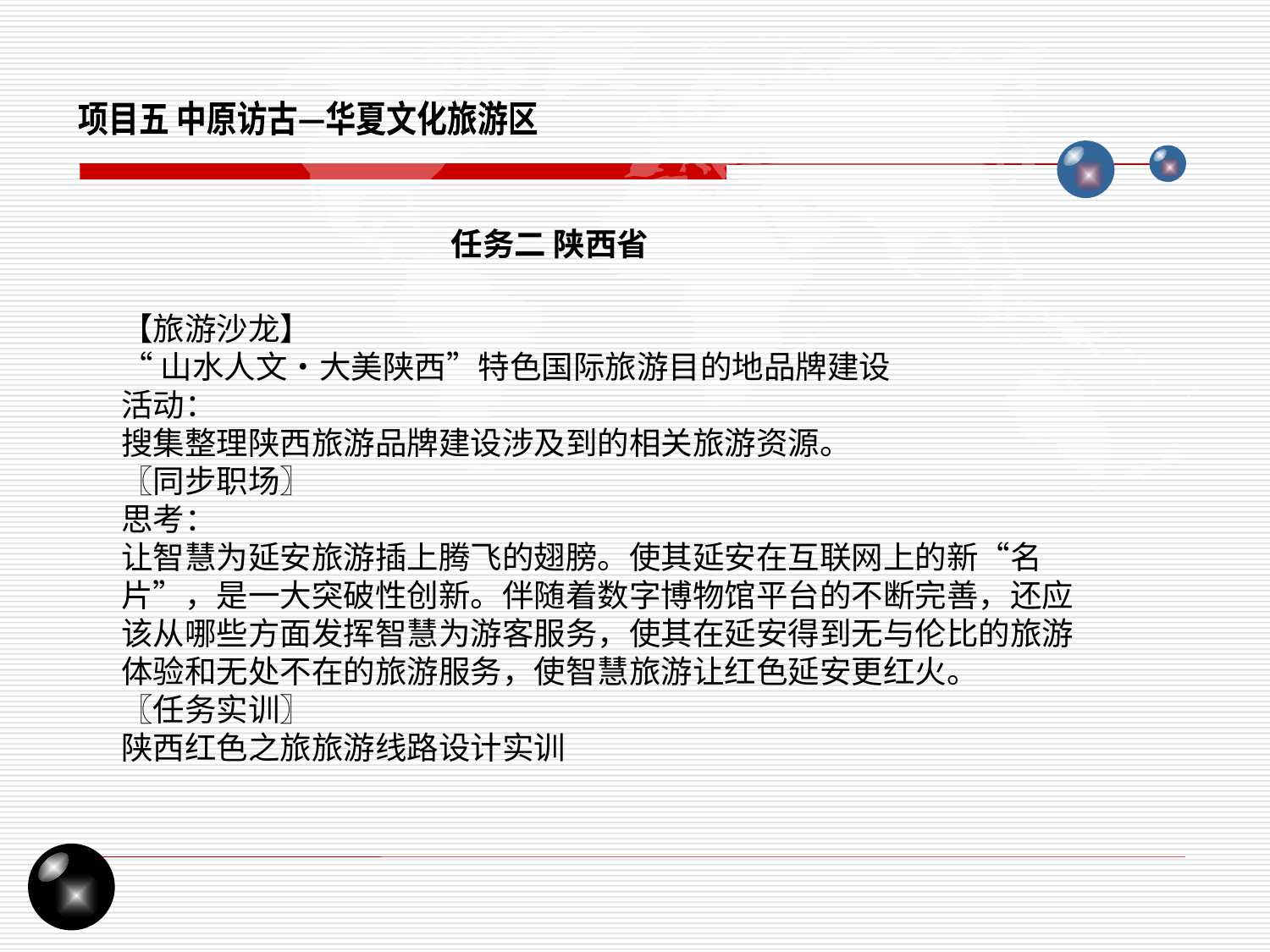

项目五 中原访古—华夏文化旅游区
任务二 陕西省
【旅游沙龙】“山水人文•大美陕西”特色国际旅游目的地品牌建设活动：搜集整理陕西旅游品牌建设涉及到的相关旅游资源。〖同步职场〗思考：让智慧为延安旅游插上腾飞的翅膀。使其延安在互联网上的新“名片”，是一大突破性创新。伴随着数字博物馆平台的不断完善，还应该从哪些方面发挥智慧为游客服务，使其在延安得到无与伦比的旅游体验和无处不在的旅游服务，使智慧旅游让红色延安更红火。〖任务实训〗陕西红色之旅旅游线路设计实训